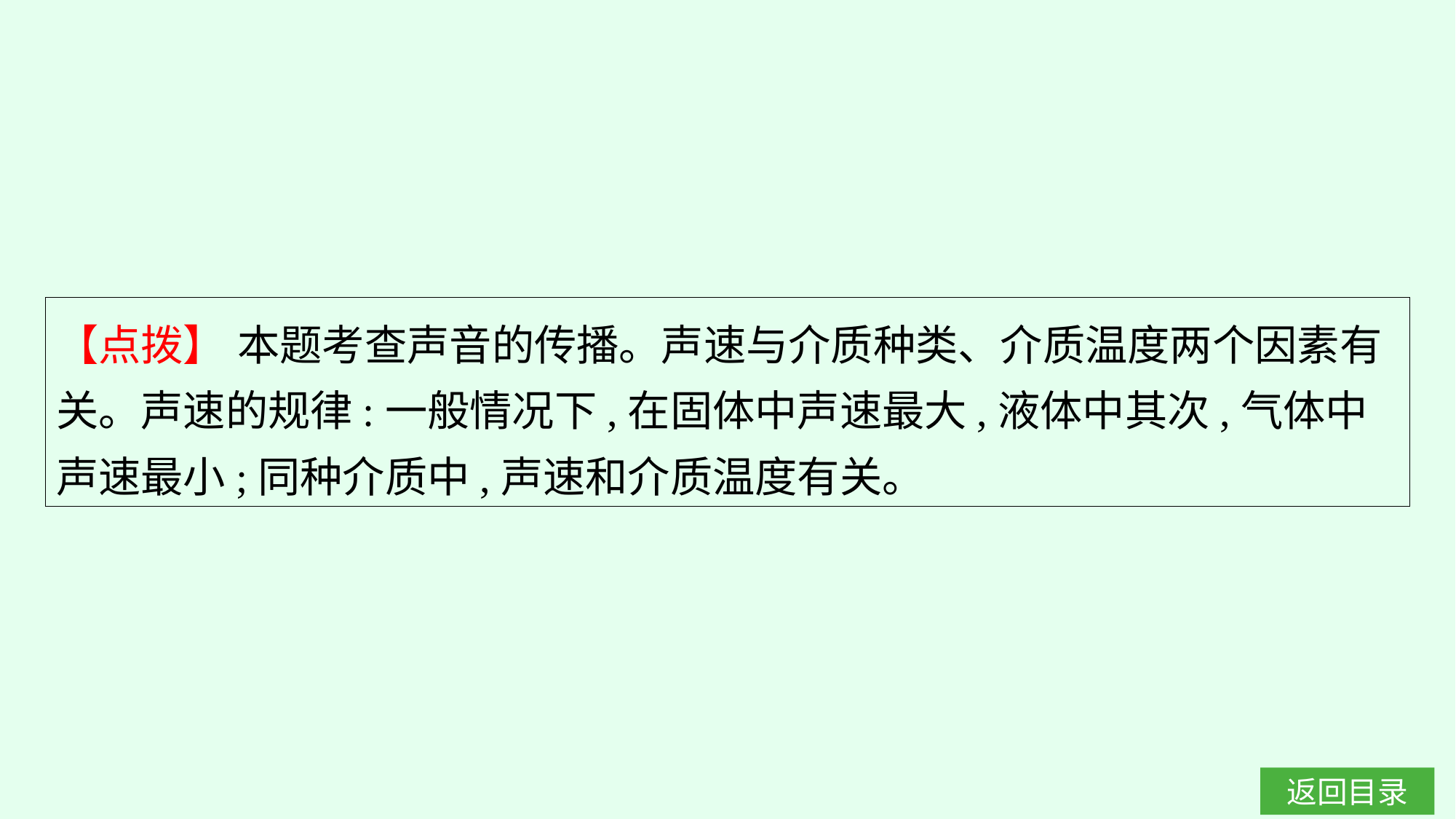

【点拨】 本题考查声音的传播。声速与介质种类、介质温度两个因素有关。声速的规律:一般情况下,在固体中声速最大,液体中其次,气体中声速最小;同种介质中,声速和介质温度有关。